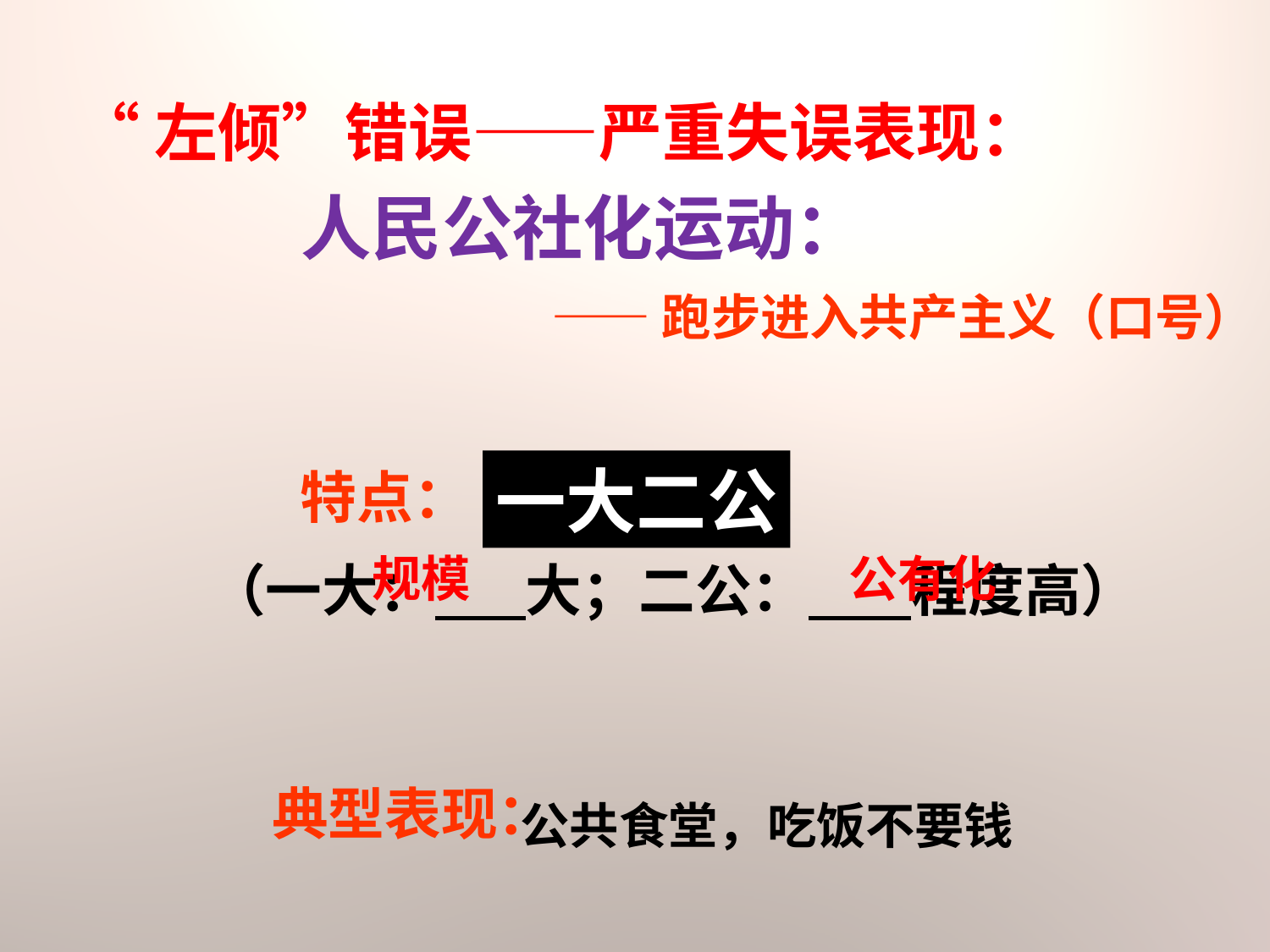

“左倾”错误——严重失误表现：
人民公社化运动：
——跑步进入共产主义（口号）
一大二公
特点：

典型表现：
规模
公有化
（一大：       大；二公：        程度高）
公共食堂，吃饭不要钱